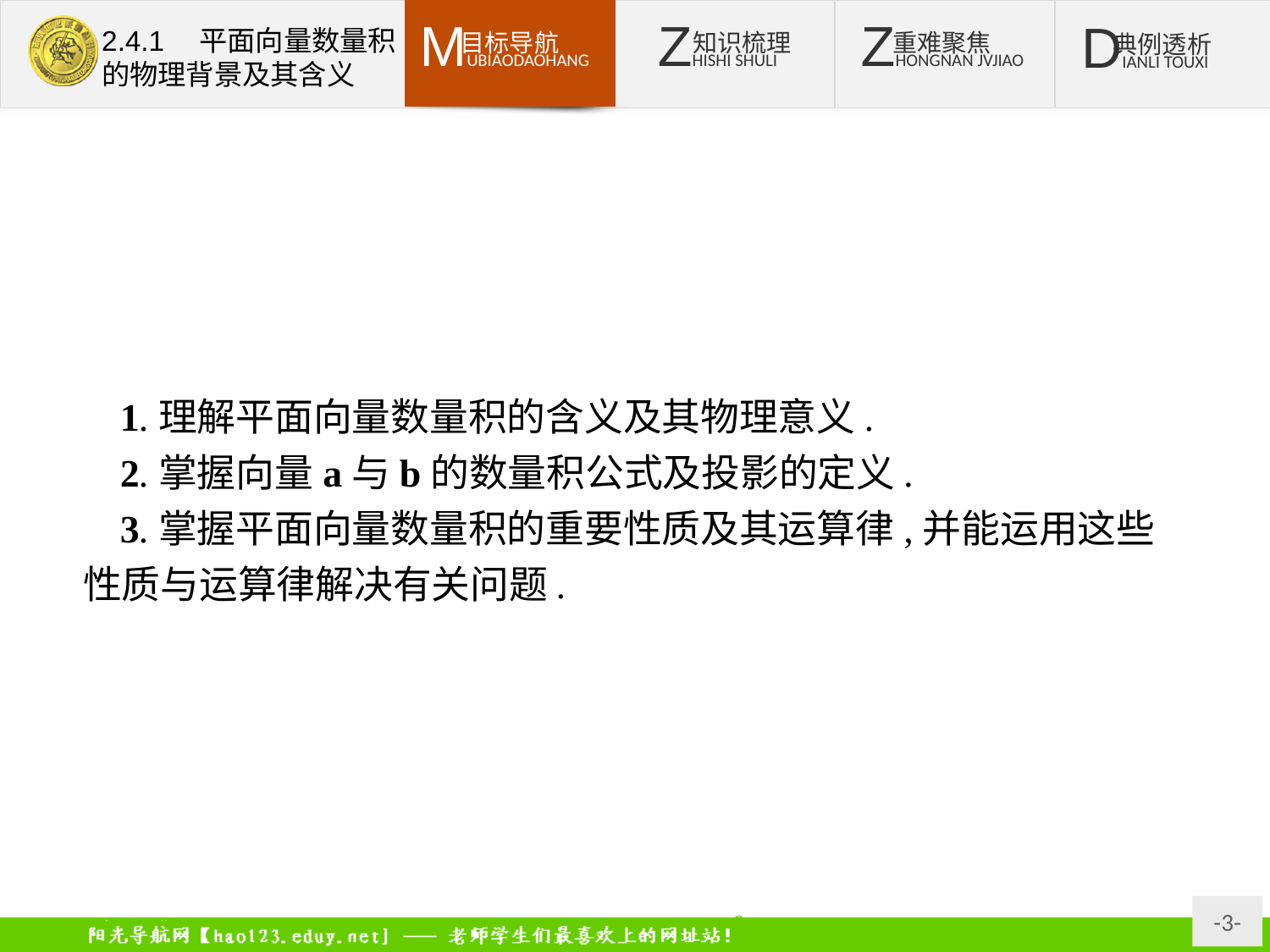

1.理解平面向量数量积的含义及其物理意义.
2.掌握向量a与b的数量积公式及投影的定义.
3.掌握平面向量数量积的重要性质及其运算律,并能运用这些性质与运算律解决有关问题.